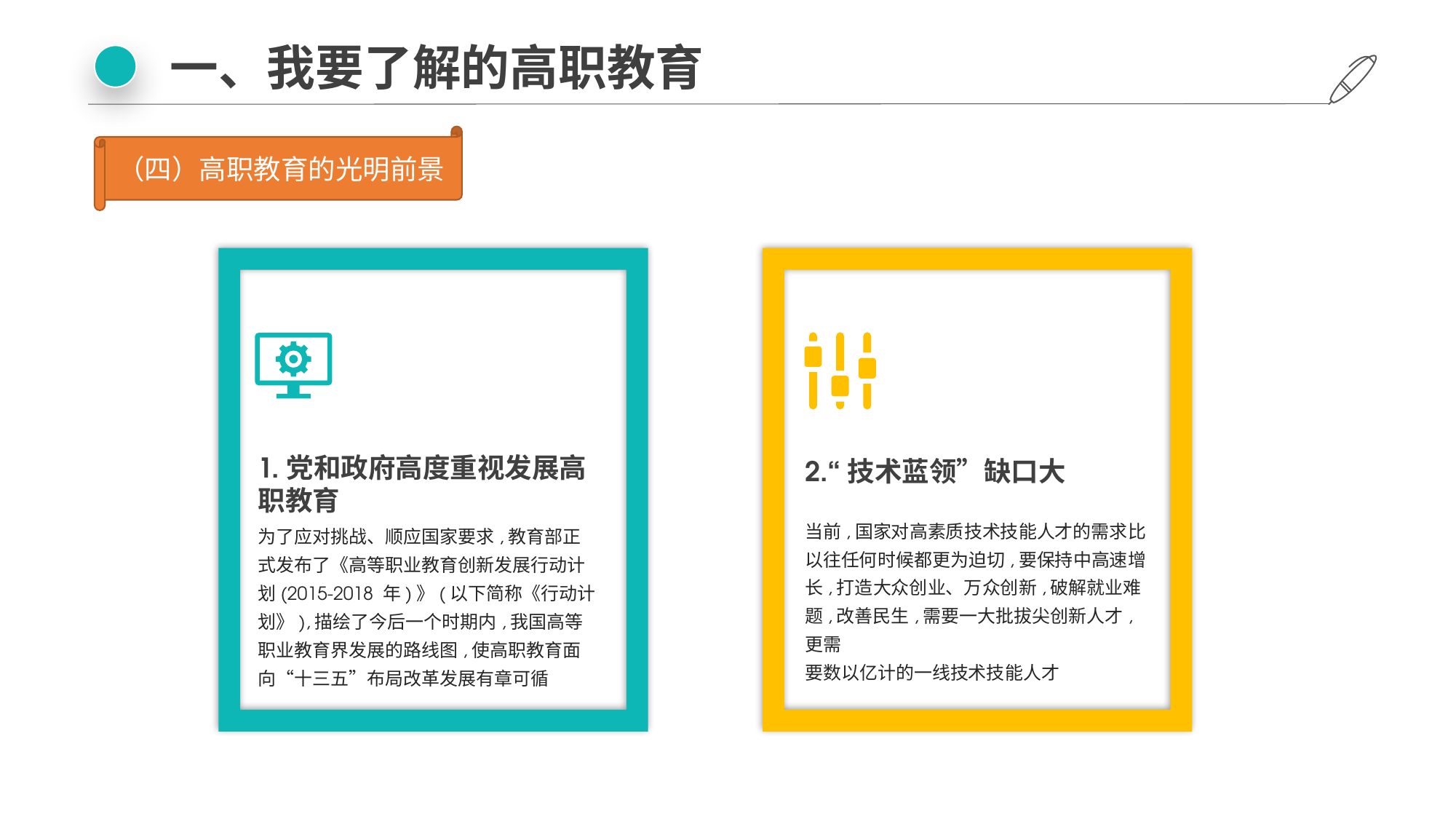

一、我要了解的高职教育

（四）高职教育的光明前景

1.党和政府高度重视发展高职教育
为了应对挑战、顺应国家要求,教育部正式发布了《高等职业教育创新发展行动计划(2015-2018 年)》(以下简称《行动计划》),描绘了今后一个时期内,我国高等职业教育界发展的路线图,使高职教育面向“十三五”布局改革发展有章可循
2.“技术蓝领”缺口大
当前,国家对高素质技术技能人才的需求比以往任何时候都更为迫切,要保持中高速增长,打造大众创业、万众创新,破解就业难题,改善民生,需要一大批拔尖创新人才,更需
要数以亿计的一线技术技能人才